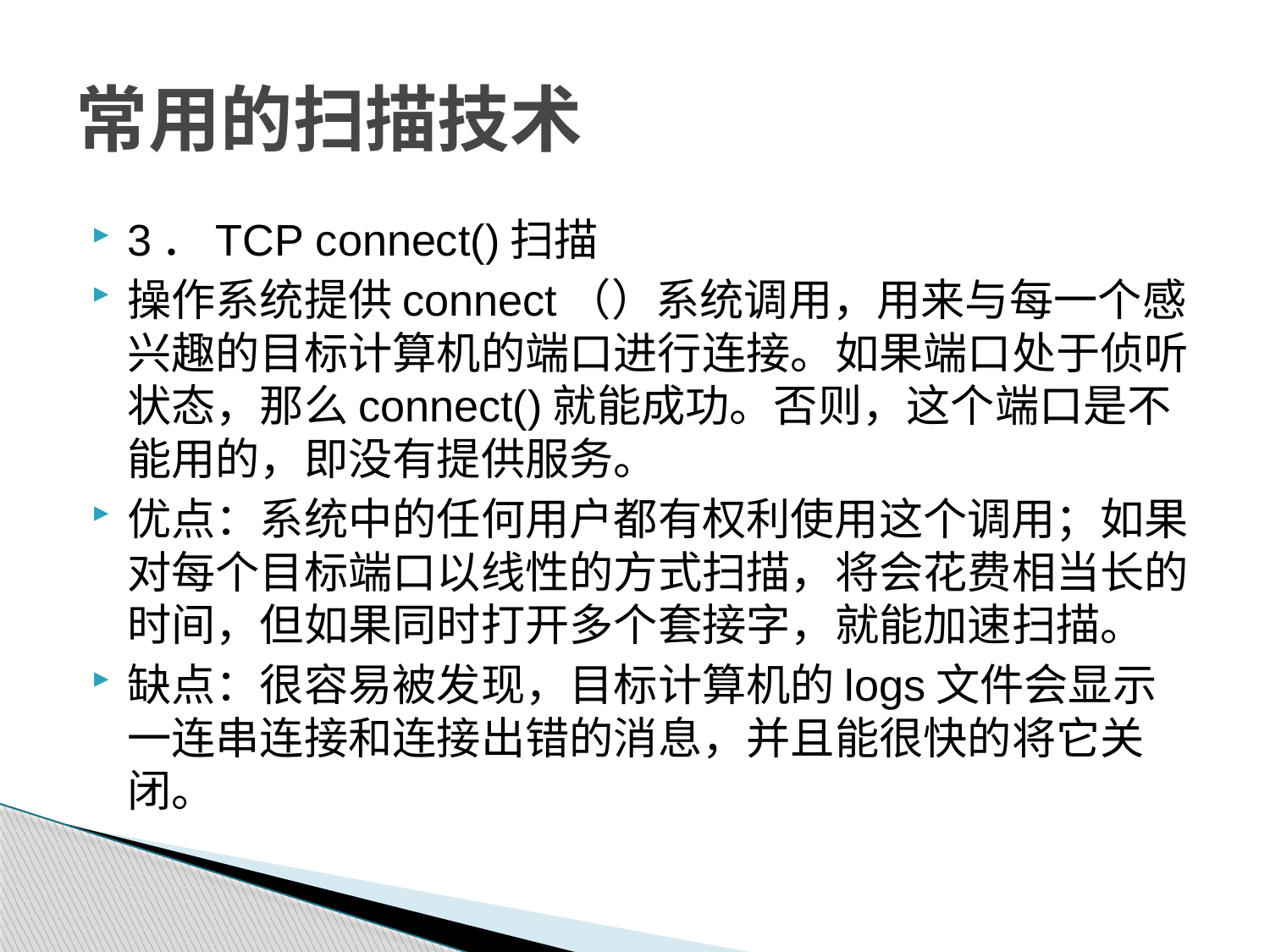

# 常用的扫描技术
3．TCP connect()扫描
操作系统提供connect（）系统调用，用来与每一个感兴趣的目标计算机的端口进行连接。如果端口处于侦听状态，那么connect()就能成功。否则，这个端口是不能用的，即没有提供服务。
优点：系统中的任何用户都有权利使用这个调用；如果对每个目标端口以线性的方式扫描，将会花费相当长的时间，但如果同时打开多个套接字，就能加速扫描。
缺点：很容易被发现，目标计算机的logs文件会显示一连串连接和连接出错的消息，并且能很快的将它关闭。